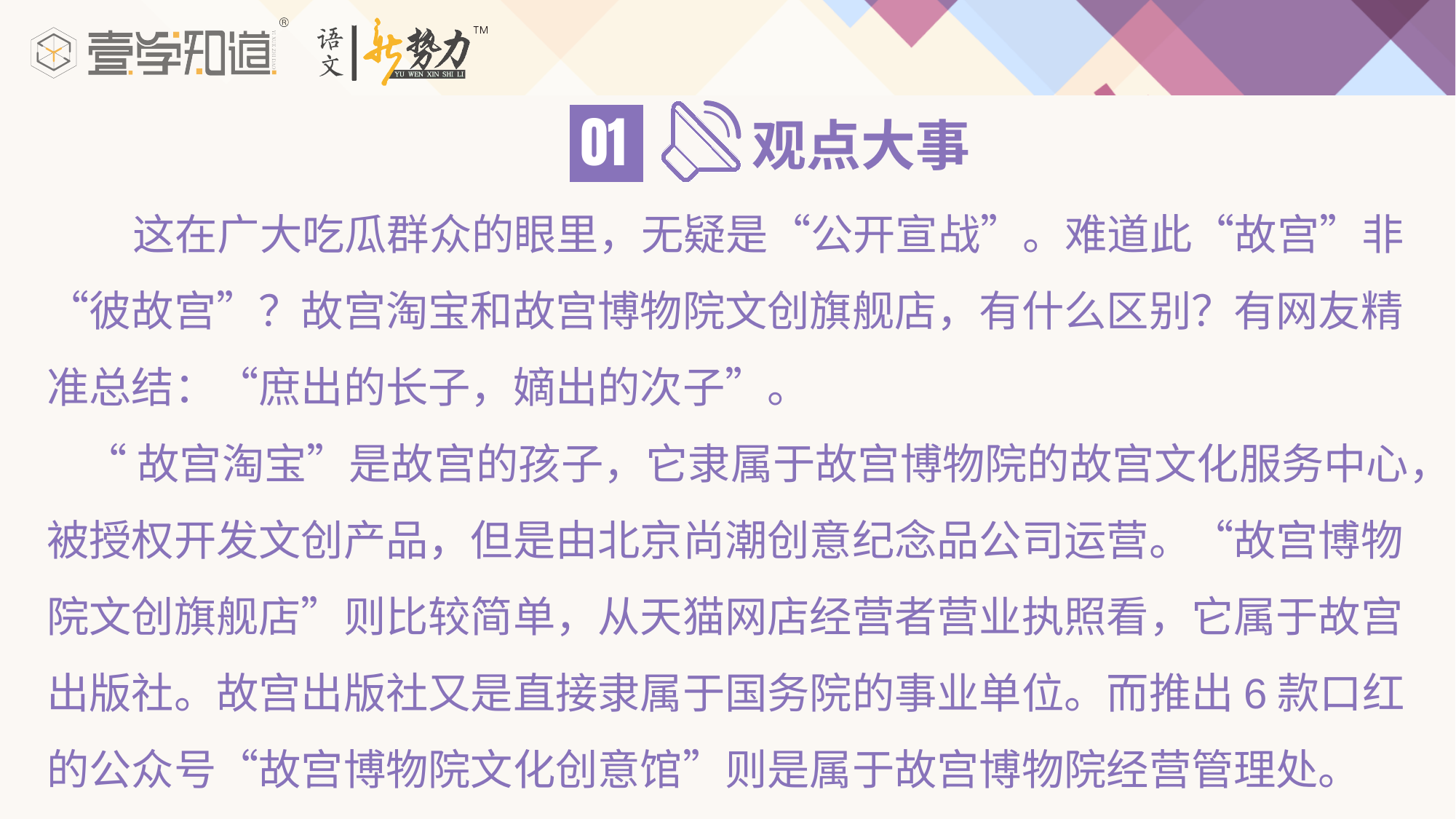

这在广大吃瓜群众的眼里，无疑是“公开宣战”。难道此“故宫”非“彼故宫”？故宫淘宝和故宫博物院文创旗舰店，有什么区别？有网友精准总结：“庶出的长子，嫡出的次子”。
    “故宫淘宝”是故宫的孩子，它隶属于故宫博物院的故宫文化服务中心，被授权开发文创产品，但是由北京尚潮创意纪念品公司运营。“故宫博物院文创旗舰店”则比较简单，从天猫网店经营者营业执照看，它属于故宫出版社。故宫出版社又是直接隶属于国务院的事业单位。而推出6款口红的公众号“故宫博物院文化创意馆”则是属于故宫博物院经营管理处。

01
观点大事